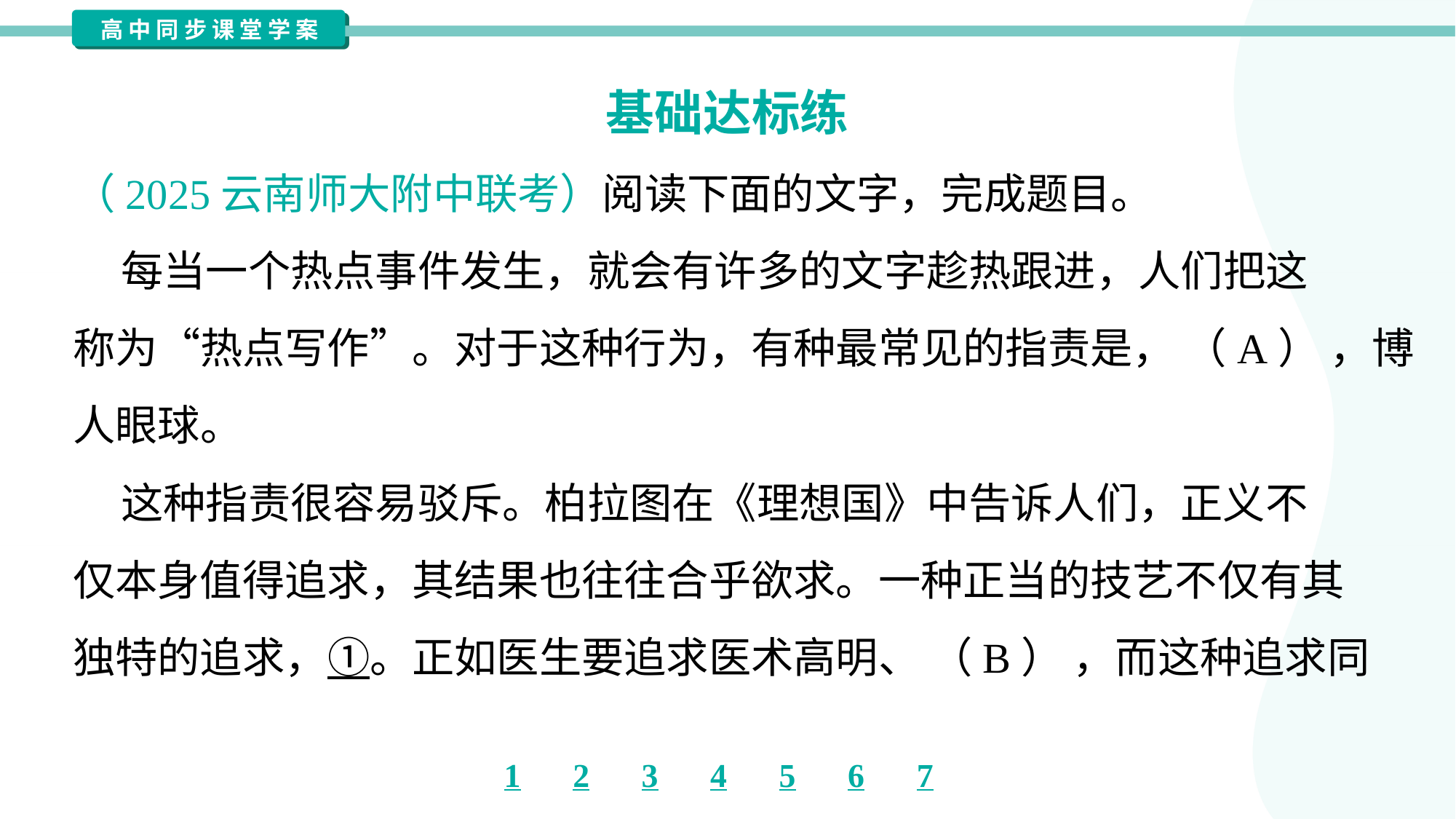

基础达标练
（2025云南师大附中联考）阅读下面的文字，完成题目。
    每当一个热点事件发生，就会有许多的文字趁热跟进，人们把这
称为“热点写作”。对于这种行为，有种最常见的指责是， （A） ，博
人眼球。
    这种指责很容易驳斥。柏拉图在《理想国》中告诉人们，正义不
仅本身值得追求，其结果也往往合乎欲求。一种正当的技艺不仅有其
独特的追求，①。正如医生要追求医术高明、 （B） ，而这种追求同